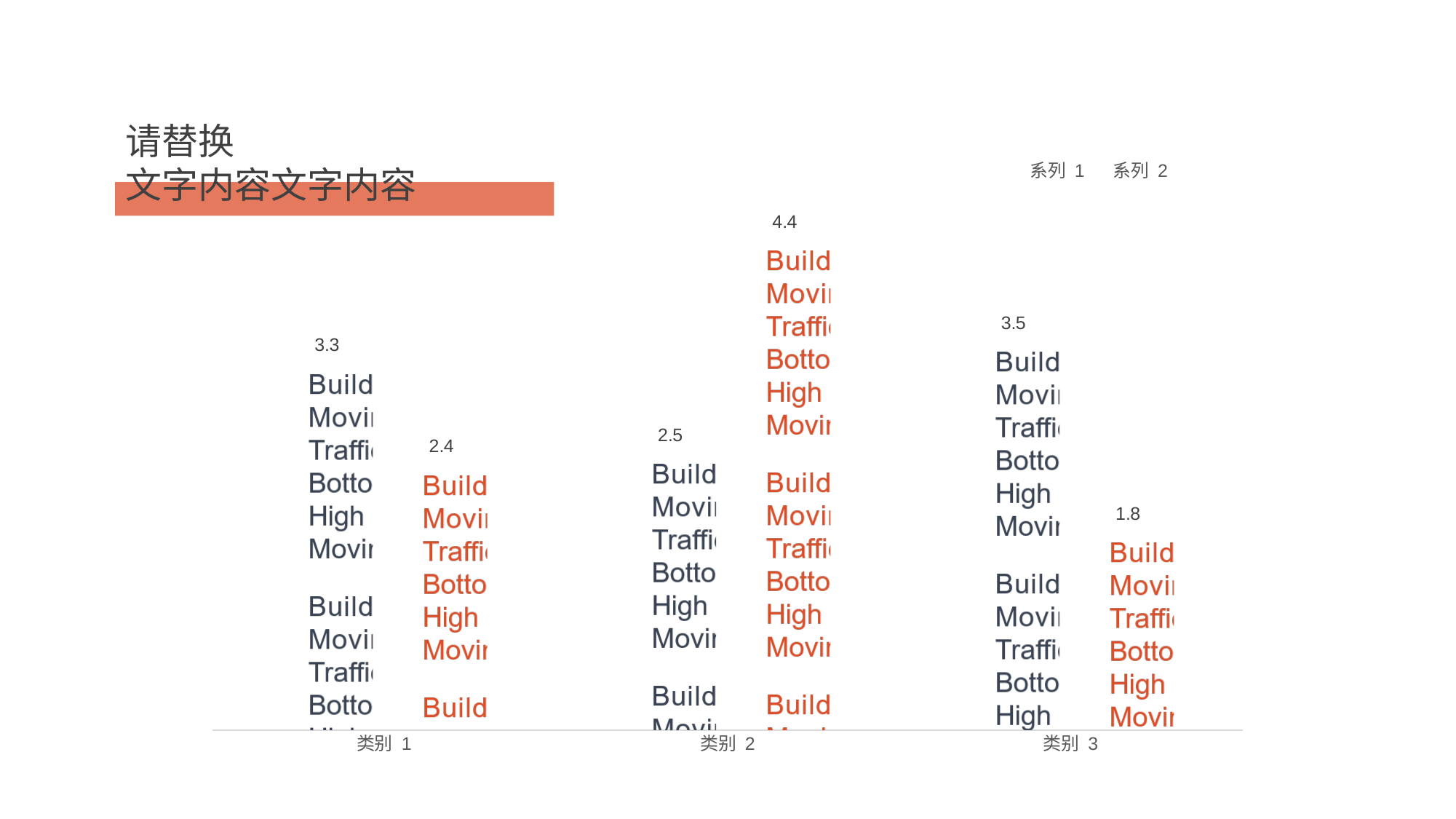

请替换
文字内容文字内容

### Chart

| Category | 系列 1 | 系列 2 |
|---|---|---|
| 类别 1 | 3.3 | 2.4 |
| 类别 2 | 2.5 | 4.4 |
| 类别 3 | 3.5 | 1.8 |